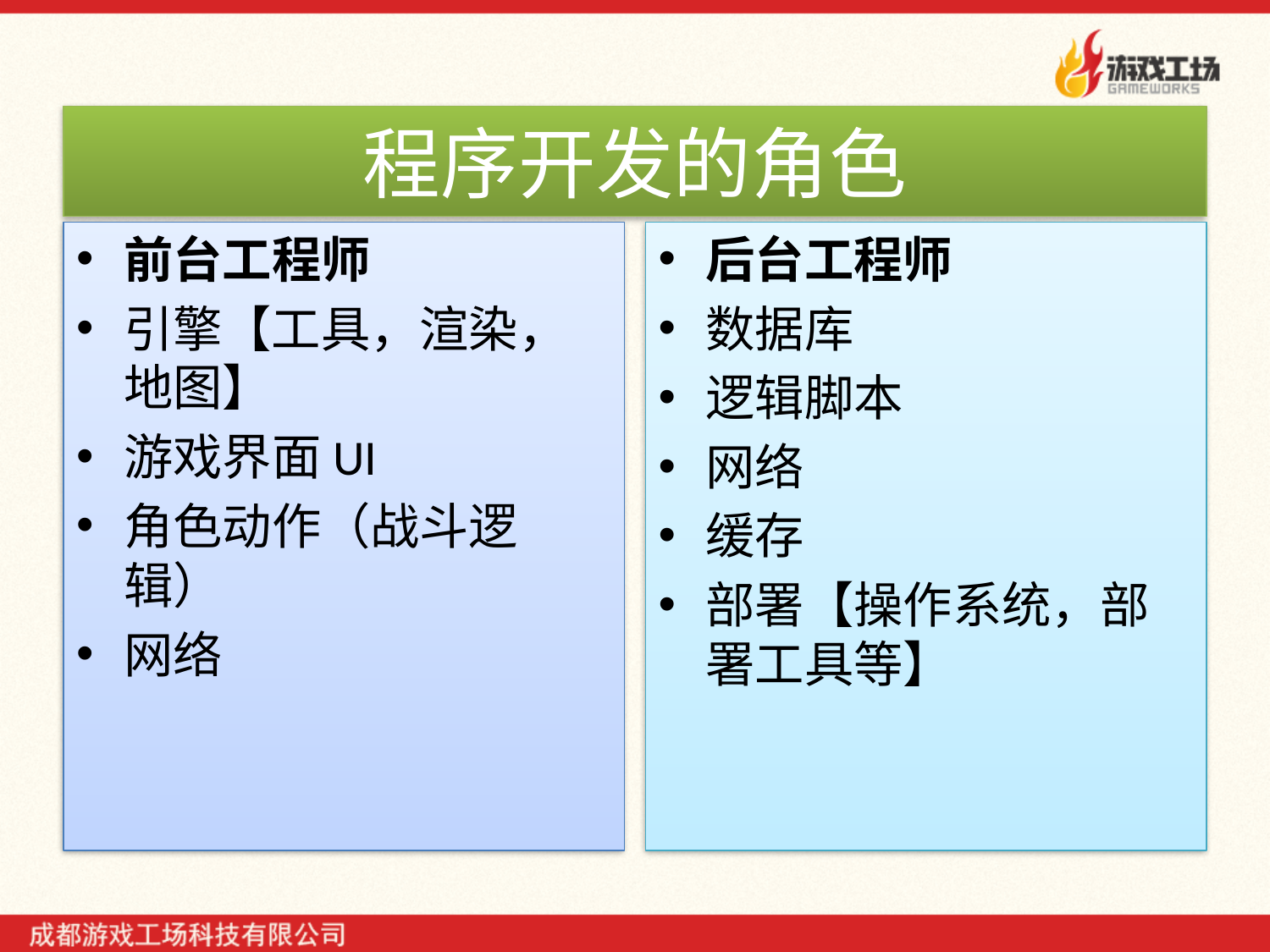

# 程序开发的角色
前台工程师
引擎【工具，渲染，地图】
游戏界面UI
角色动作（战斗逻辑）
网络

后台工程师
数据库
逻辑脚本
网络
缓存
部署【操作系统，部署工具等】
5